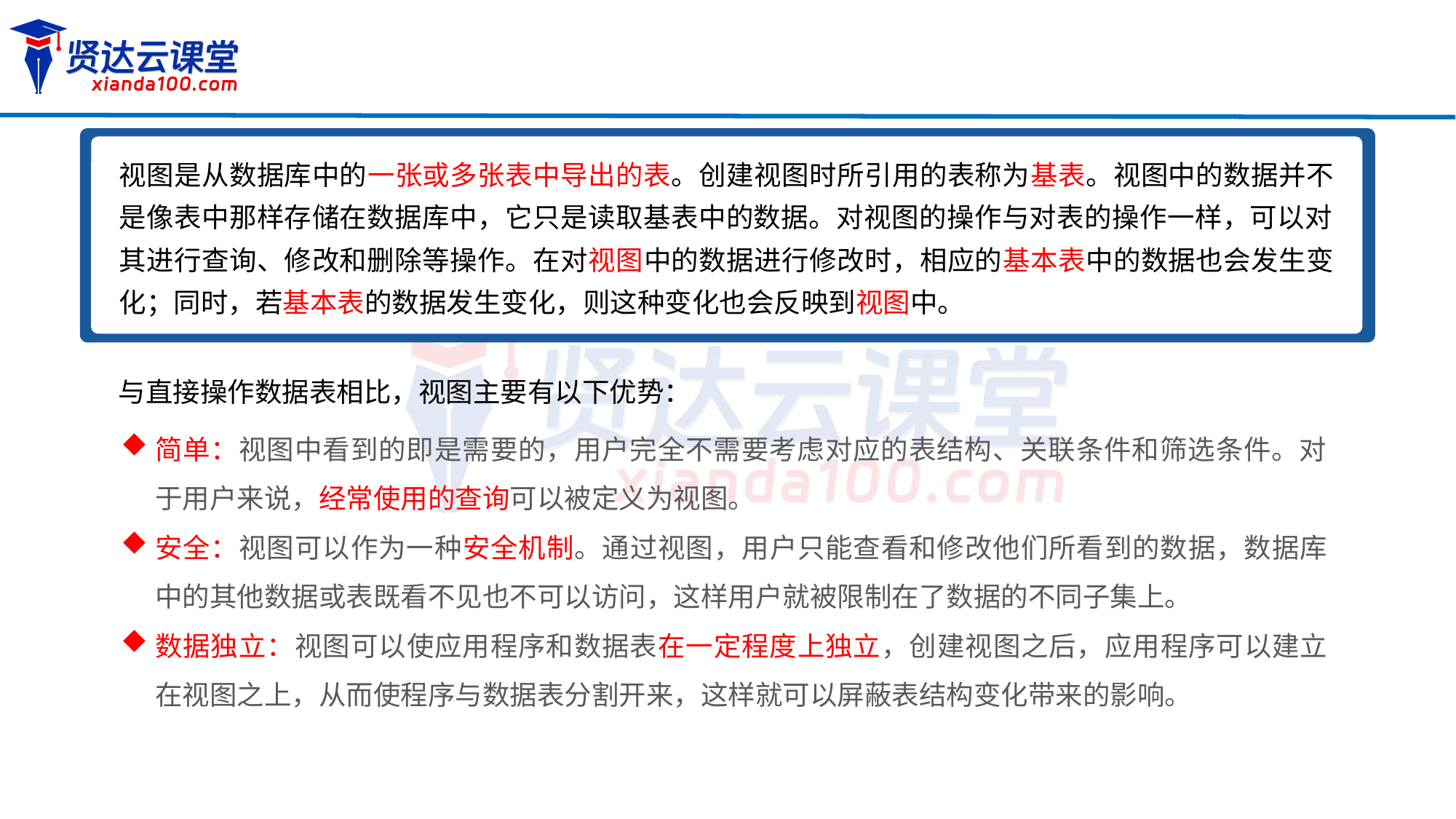

视图是从数据库中的一张或多张表中导出的表。创建视图时所引用的表称为基表。视图中的数据并不是像表中那样存储在数据库中，它只是读取基表中的数据。对视图的操作与对表的操作一样，可以对其进行查询、修改和删除等操作。在对视图中的数据进行修改时，相应的基本表中的数据也会发生变化；同时，若基本表的数据发生变化，则这种变化也会反映到视图中。
与直接操作数据表相比，视图主要有以下优势：
简单：视图中看到的即是需要的，用户完全不需要考虑对应的表结构、关联条件和筛选条件。对于用户来说，经常使用的查询可以被定义为视图。
安全：视图可以作为一种安全机制。通过视图，用户只能查看和修改他们所看到的数据，数据库中的其他数据或表既看不见也不可以访问，这样用户就被限制在了数据的不同子集上。
数据独立：视图可以使应用程序和数据表在一定程度上独立，创建视图之后，应用程序可以建立在视图之上，从而使程序与数据表分割开来，这样就可以屏蔽表结构变化带来的影响。